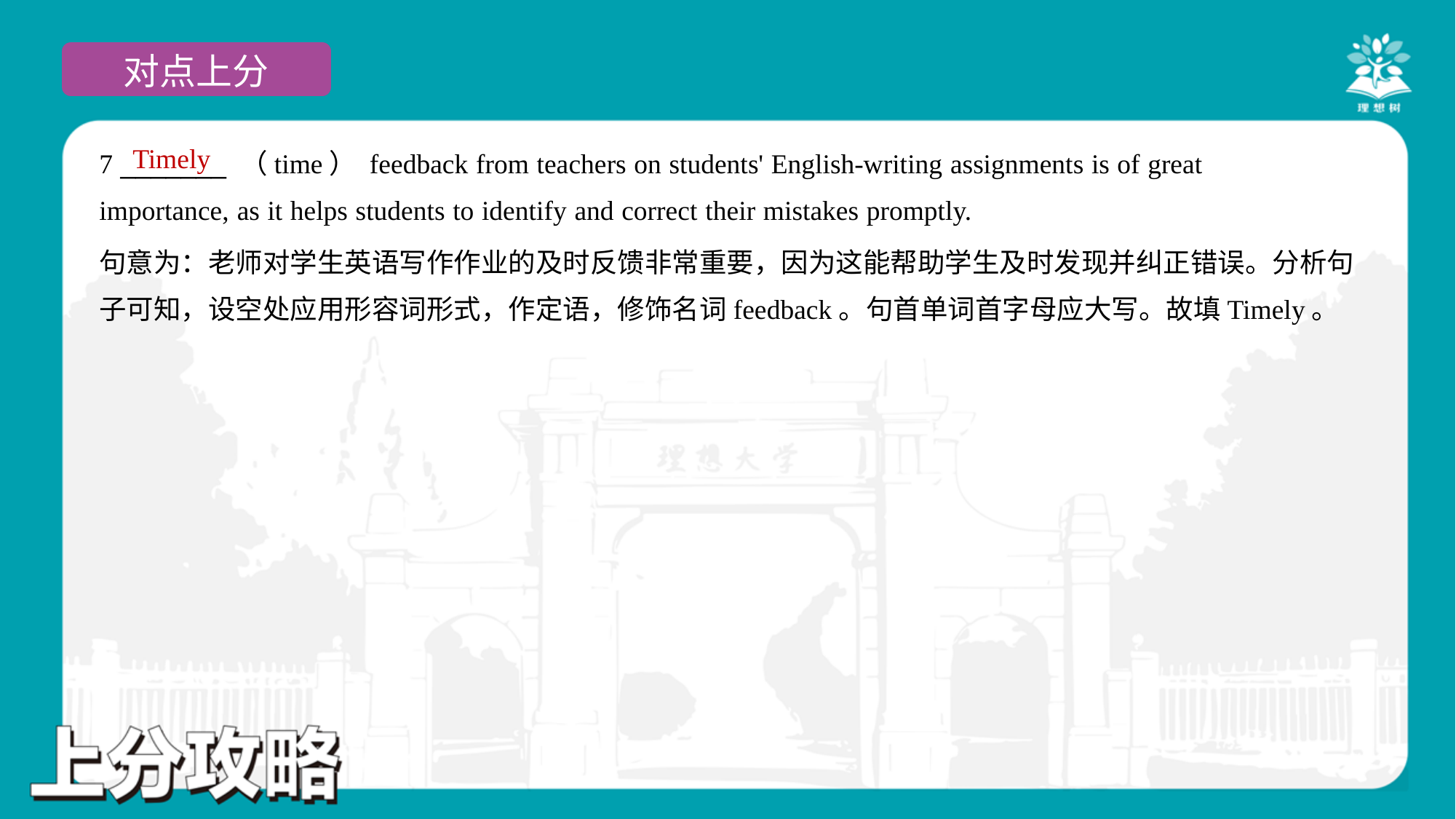

Timely
7 _______ （time） feedback from teachers on students' English-writing assignments is of great
importance, as it helps students to identify and correct their mistakes promptly.
句意为：老师对学生英语写作作业的及时反馈非常重要，因为这能帮助学生及时发现并纠正错误。分析句
子可知，设空处应用形容词形式，作定语，修饰名词feedback。句首单词首字母应大写。故填Timely。